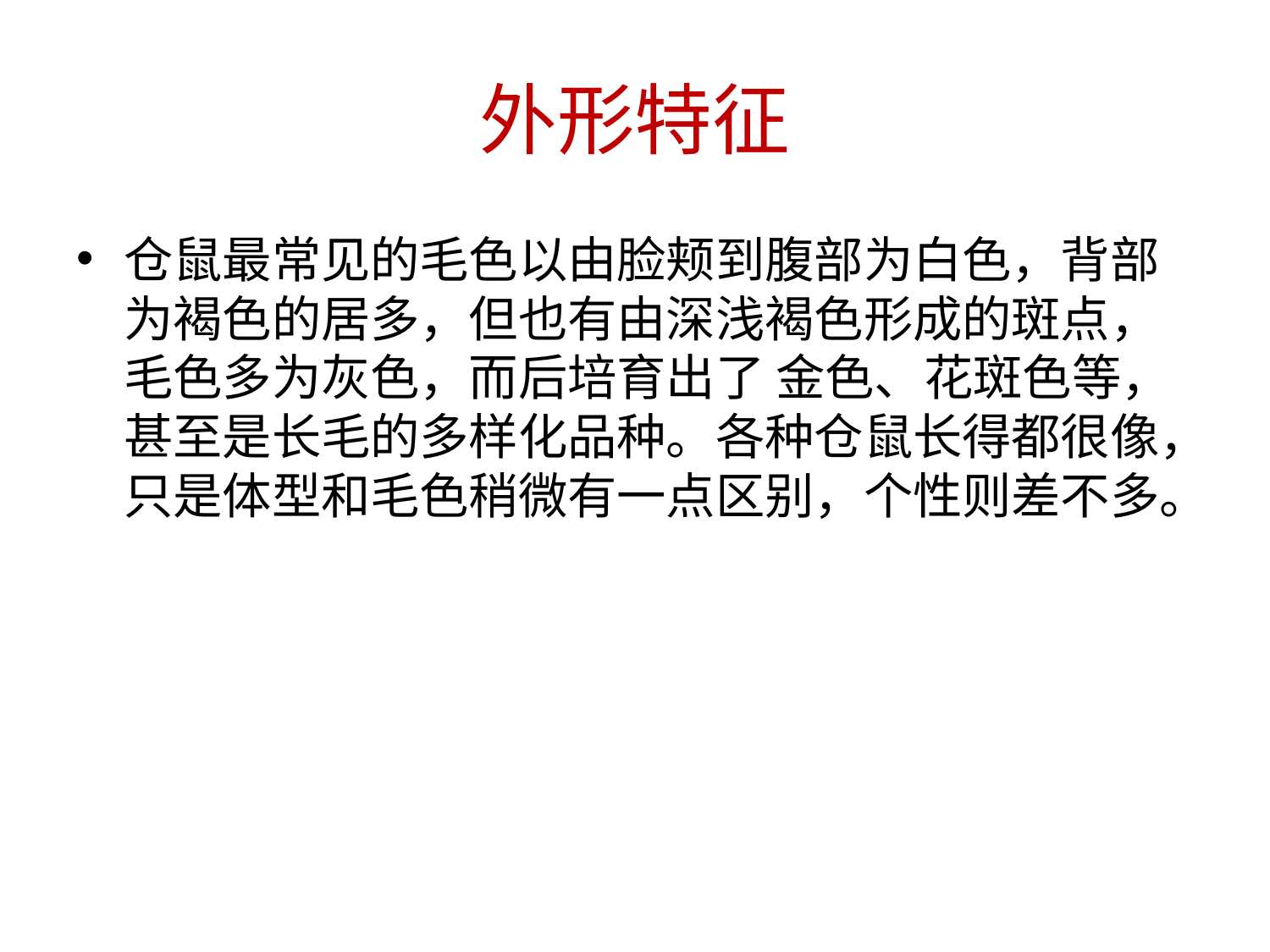

# 外形特征
仓鼠最常见的毛色以由脸颊到腹部为白色，背部为褐色的居多，但也有由深浅褐色形成的斑点，毛色多为灰色，而后培育出了 金色、花斑色等，甚至是长毛的多样化品种。各种仓鼠长得都很像，只是体型和毛色稍微有一点区别，个性则差不多。